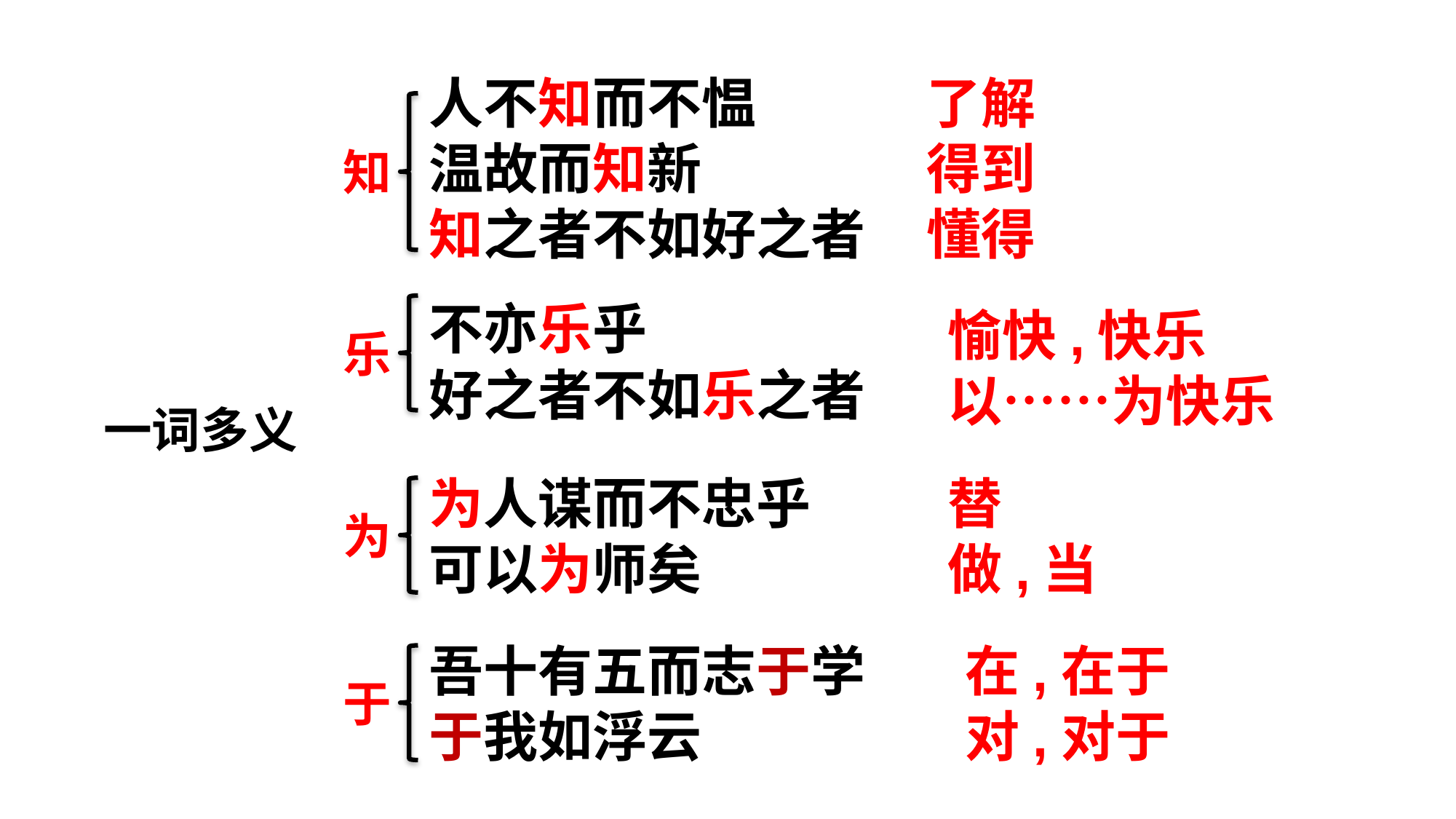

人不知而不愠
温故而知新
知之者不如好之者
了解
得到
懂得

知
不亦乐乎
好之者不如乐之者

愉快,快乐
以……为快乐
乐
一词多义
为人谋而不忠乎
可以为师矣
替
做,当

为
吾十有五而志于学
于我如浮云
在,在于
对,对于

于